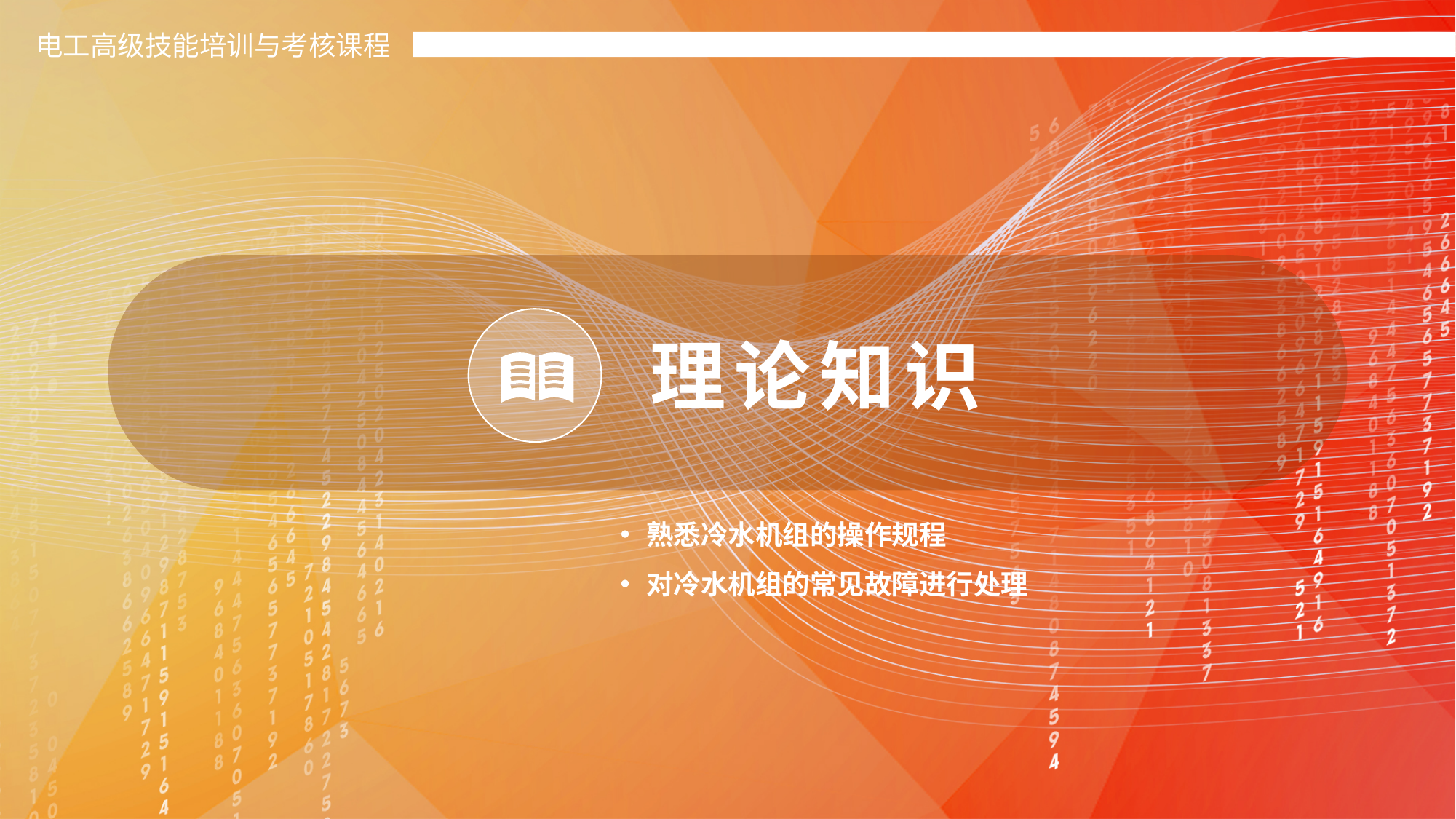

电工高级技能培训与考核课程

理论知识
熟悉冷水机组的操作规程
对冷水机组的常见故障进行处理